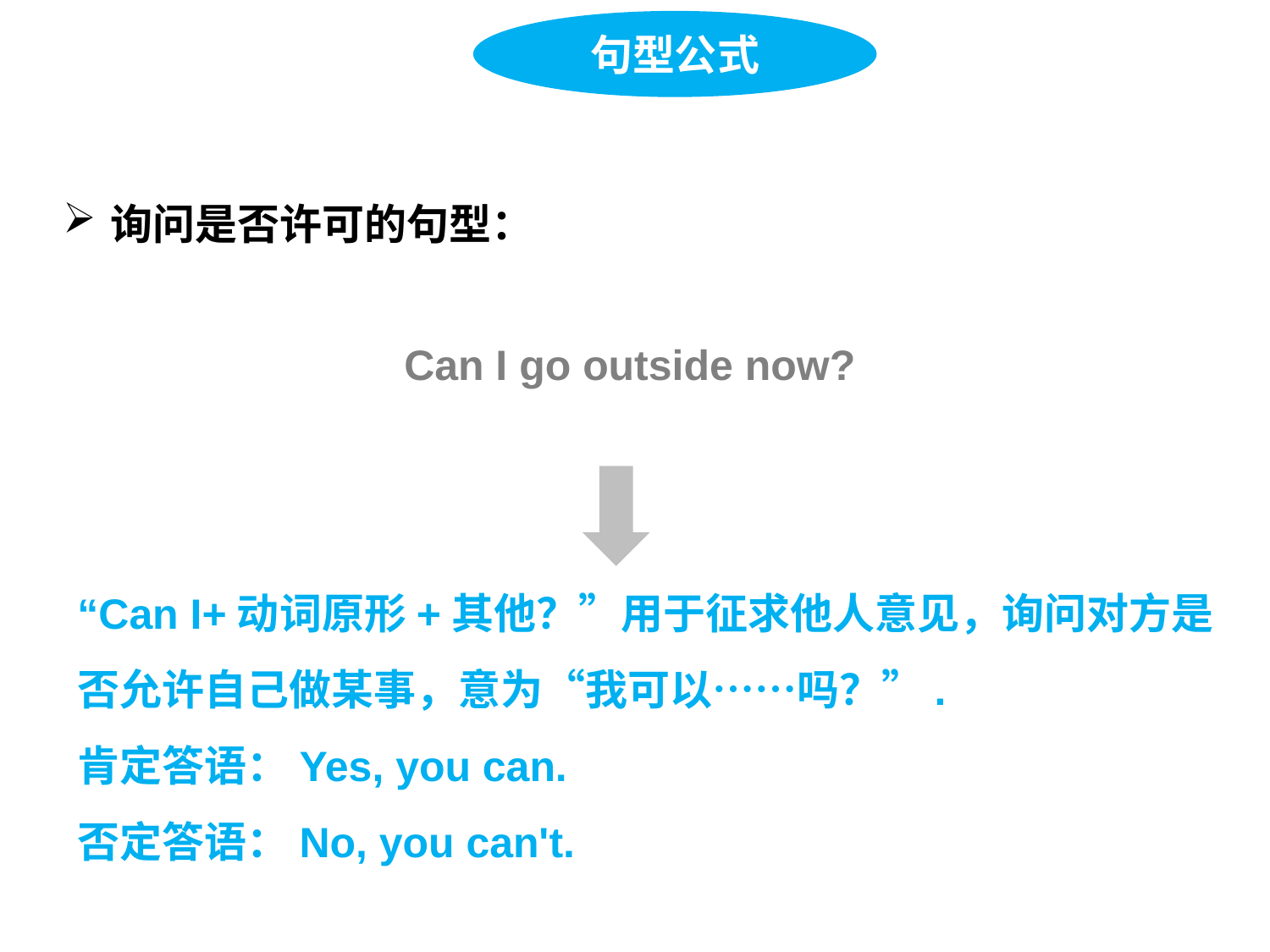

句型公式
询问是否许可的句型：
Can I go outside now?

“Can I+动词原形+其他？”用于征求他人意见，询问对方是否允许自己做某事，意为“我可以……吗？”.
肯定答语：Yes, you can.
否定答语：No, you can't.